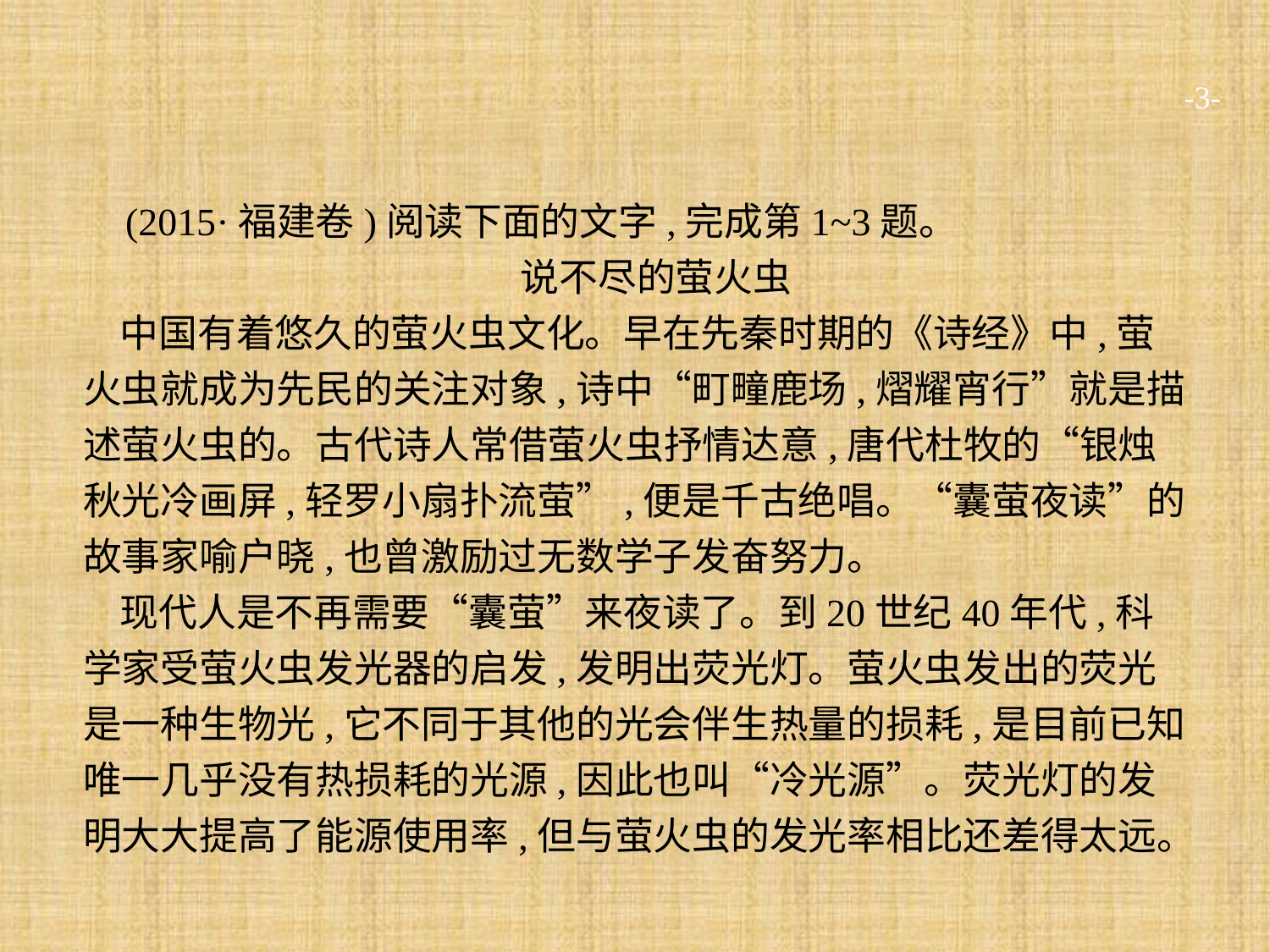

-3-
(2015·福建卷)阅读下面的文字,完成第1~3题。
说不尽的萤火虫
中国有着悠久的萤火虫文化。早在先秦时期的《诗经》中,萤火虫就成为先民的关注对象,诗中“町疃鹿场,熠耀宵行”就是描述萤火虫的。古代诗人常借萤火虫抒情达意,唐代杜牧的“银烛秋光冷画屏,轻罗小扇扑流萤”,便是千古绝唱。“囊萤夜读”的故事家喻户晓,也曾激励过无数学子发奋努力。
现代人是不再需要“囊萤”来夜读了。到20世纪40年代,科学家受萤火虫发光器的启发,发明出荧光灯。萤火虫发出的荧光是一种生物光,它不同于其他的光会伴生热量的损耗,是目前已知唯一几乎没有热损耗的光源,因此也叫“冷光源”。荧光灯的发明大大提高了能源使用率,但与萤火虫的发光率相比还差得太远。